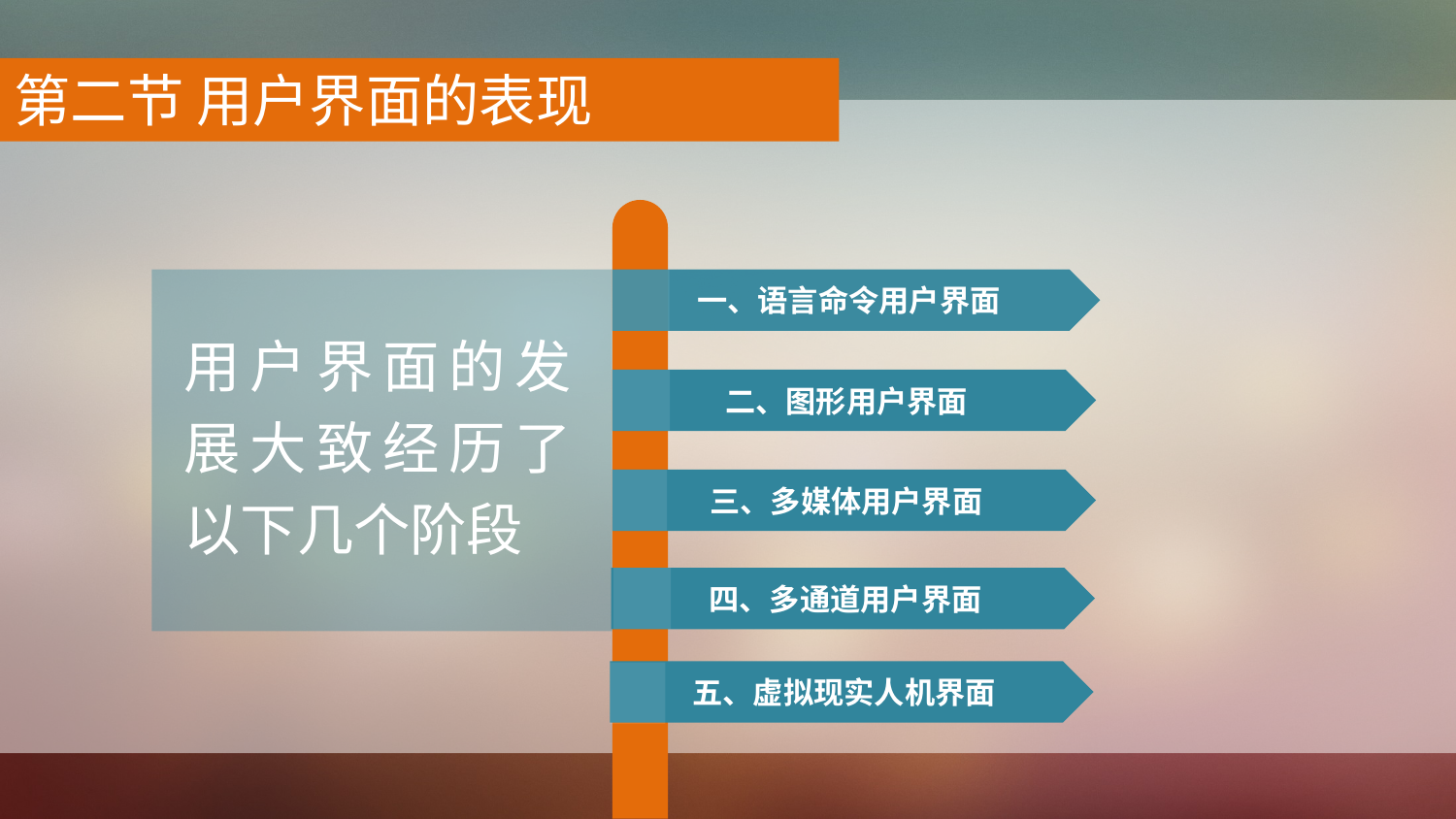

第二节 用户界面的表现

用户界面的发展大致经历了以下几个阶段
一、语言命令用户界面

二、图形用户界面

三、多媒体用户界面

四、多通道用户界面
五、虚拟现实人机界面